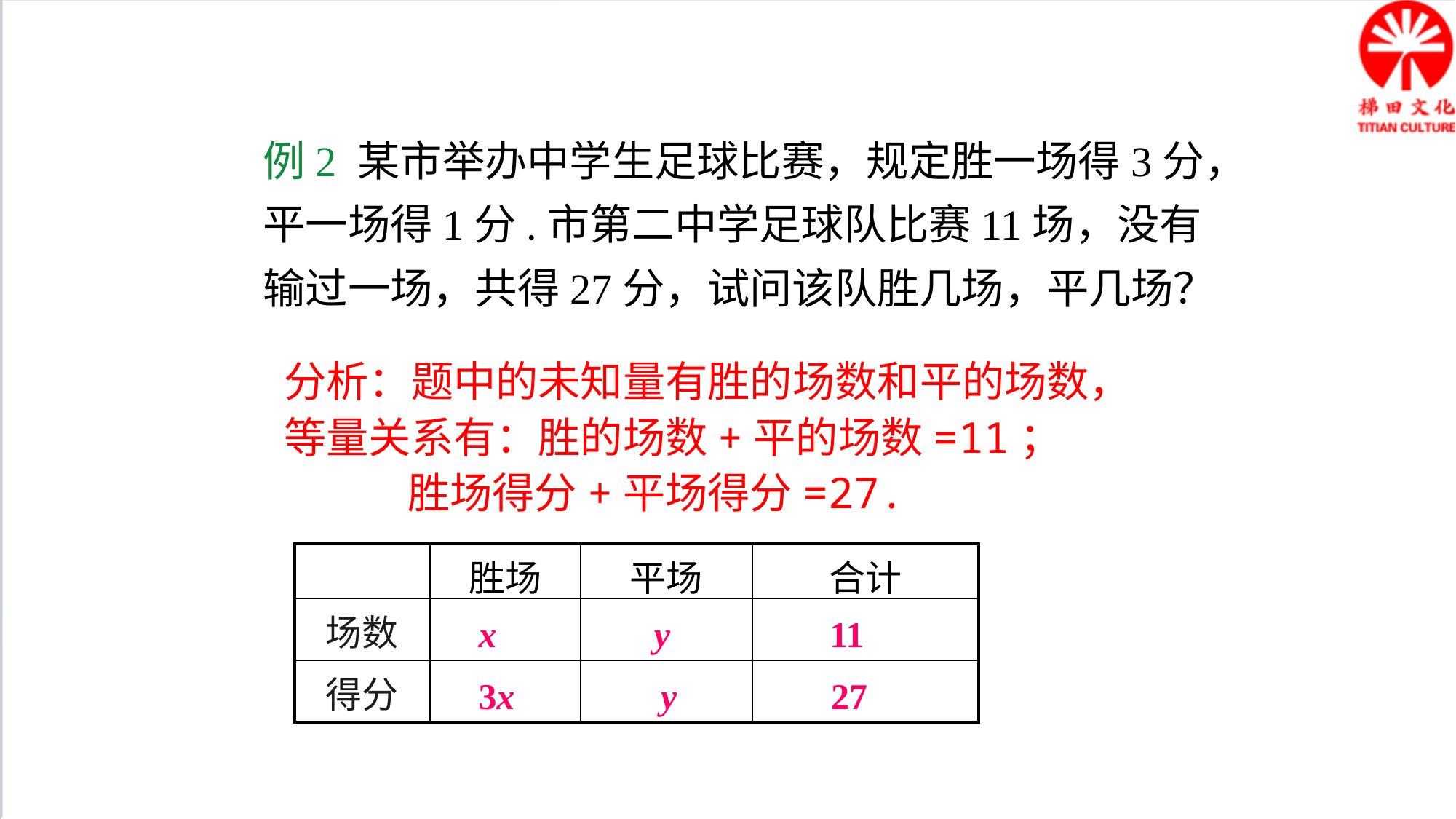

例2 某市举办中学生足球比赛，规定胜一场得3分，平一场得1分.市第二中学足球队比赛11场，没有输过一场，共得27分，试问该队胜几场，平几场？
分析：题中的未知量有胜的场数和平的场数，等量关系有：胜的场数+平的场数=11；
            胜场得分+平场得分=27.
|  | 胜场 | 平场 | 合计 |
| --- | --- | --- | --- |
| 场数 |  |  |  |
| 得分 |  |  |  |
x
y
11
3x
27
y